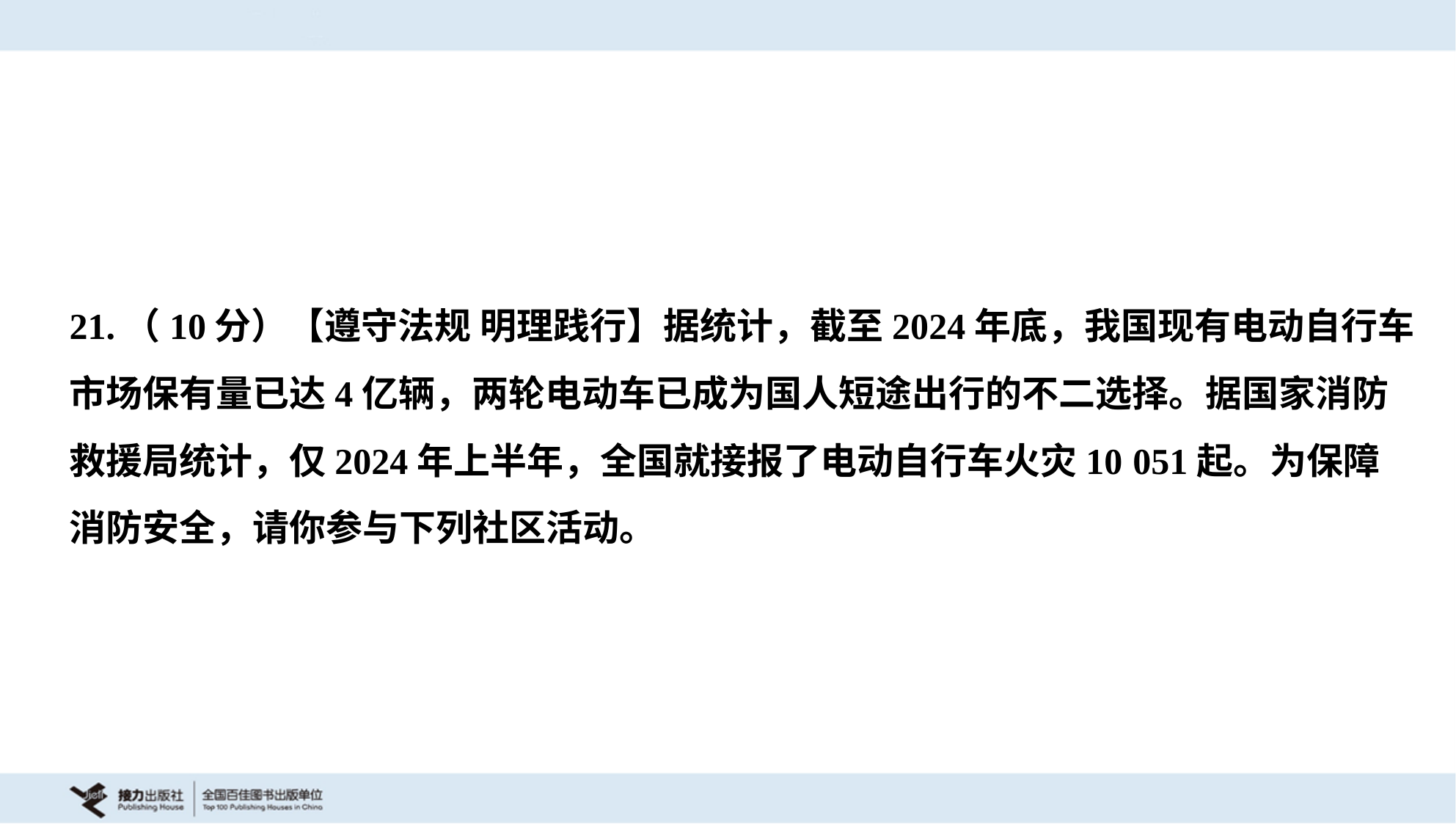

21.（10分）【遵守法规 明理践行】据统计，截至2024年底，我国现有电动自行车
市场保有量已达4亿辆，两轮电动车已成为国人短途出行的不二选择。据国家消防
救援局统计，仅2024年上半年，全国就接报了电动自行车火灾10 051起。为保障
消防安全，请你参与下列社区活动。